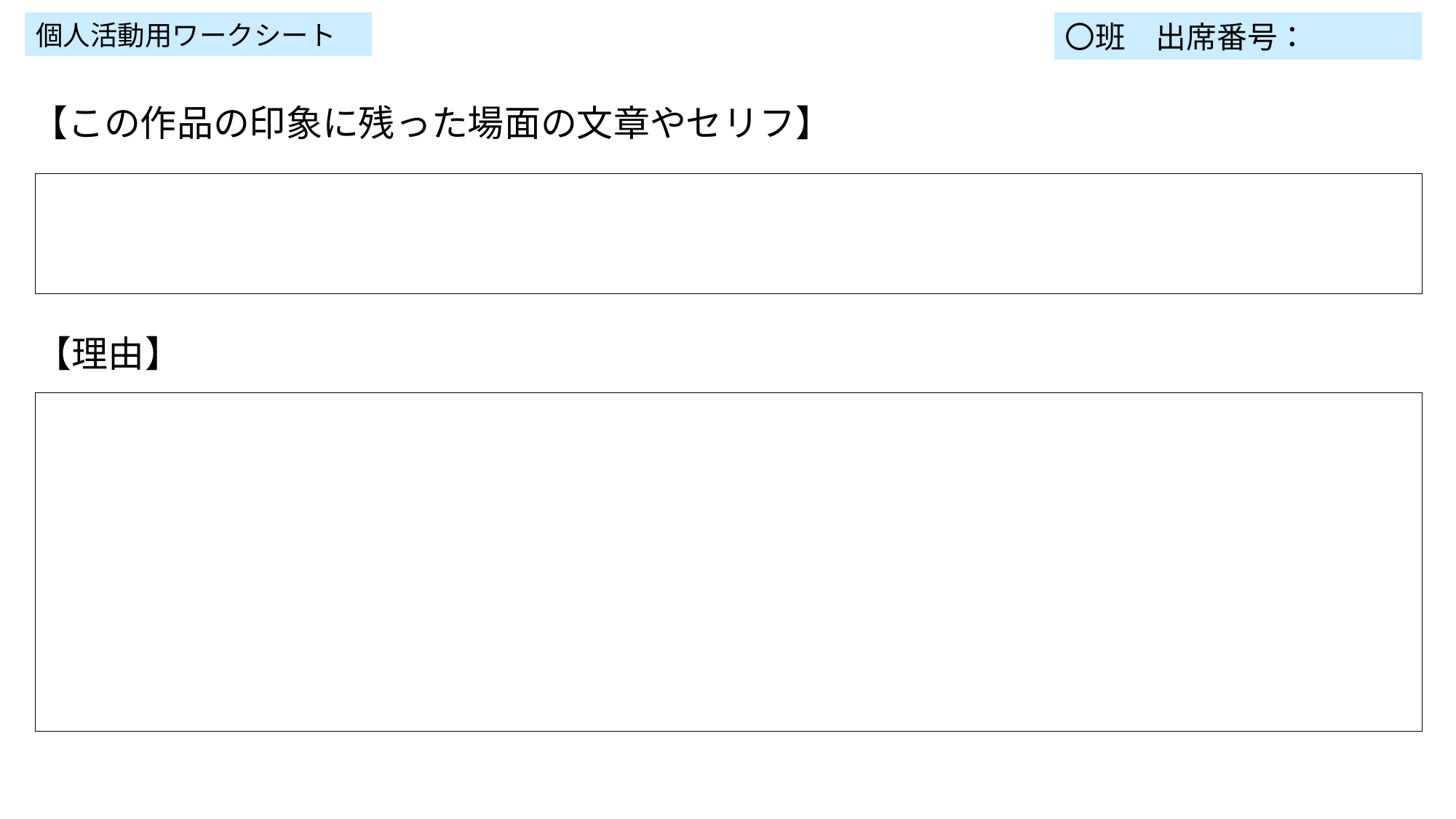

個人活動用ワークシート
〇班　出席番号：
【この作品の印象に残った場面の文章やセリフ】

【理由】